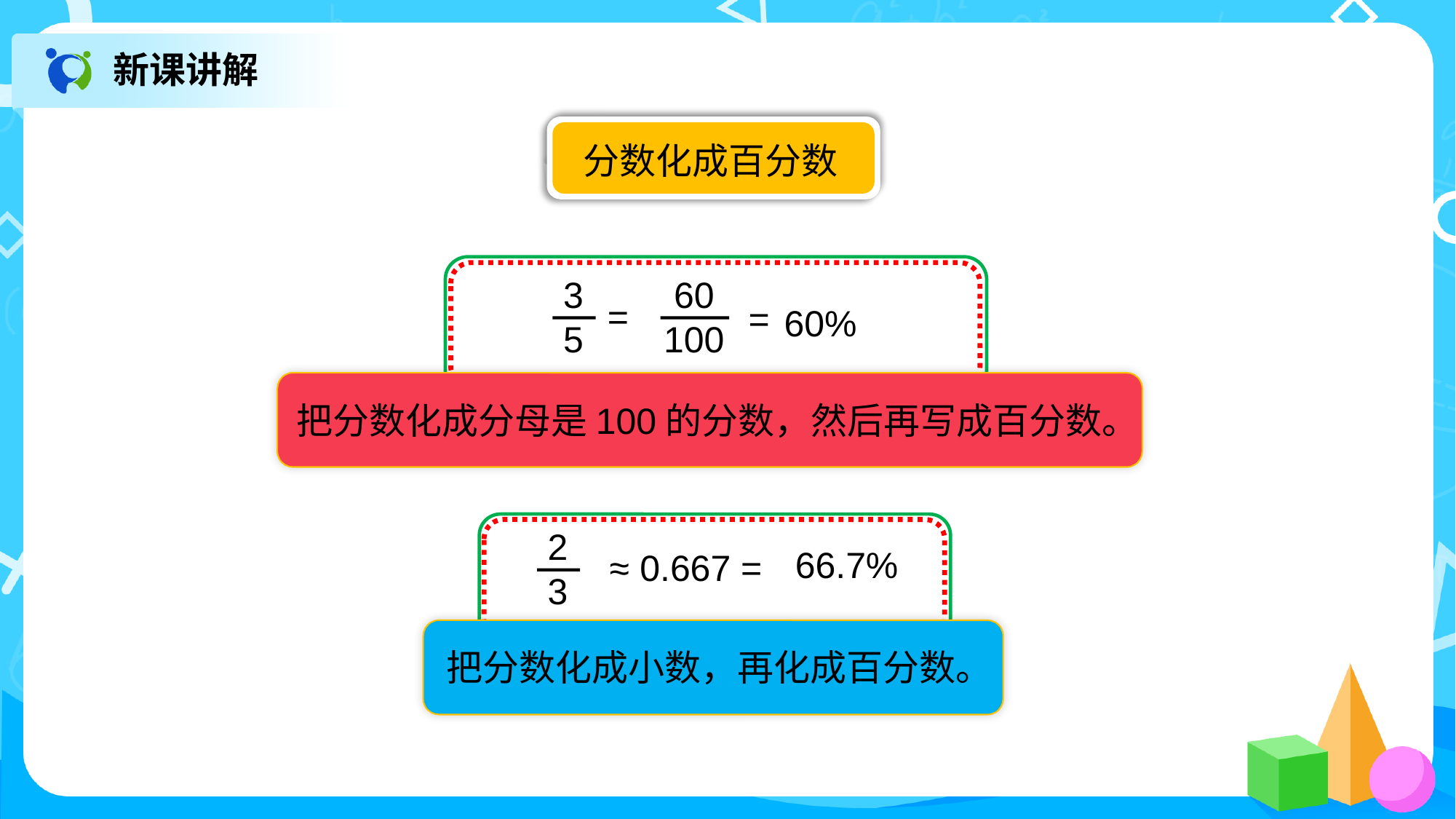

新课讲解

分数化成百分数

3
5

=
 60
100

=
60%

把分数化成分母是100的分数，然后再写成百分数。

2
3

66.7%
≈ 0.667 =

把分数化成小数，再化成百分数。